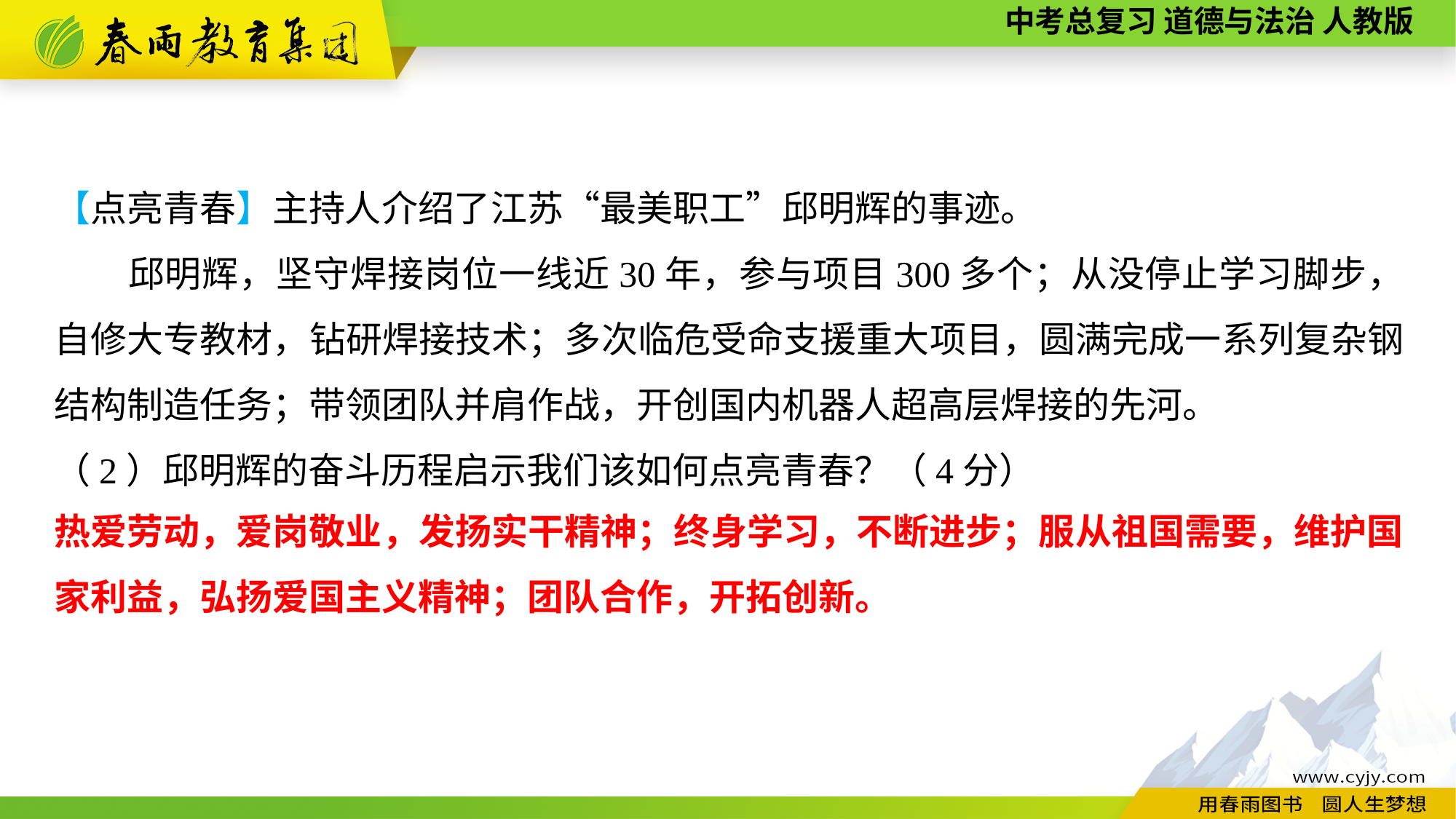

【点亮青春】主持人介绍了江苏“最美职工”邱明辉的事迹。
　　邱明辉，坚守焊接岗位一线近30年，参与项目300多个；从没停止学习脚步，自修大专教材，钻研焊接技术；多次临危受命支援重大项目，圆满完成一系列复杂钢结构制造任务；带领团队并肩作战，开创国内机器人超高层焊接的先河。
（2）邱明辉的奋斗历程启示我们该如何点亮青春？（4分）
热爱劳动，爱岗敬业，发扬实干精神；终身学习，不断进步；服从祖国需要，维护国家利益，弘扬爱国主义精神；团队合作，开拓创新。